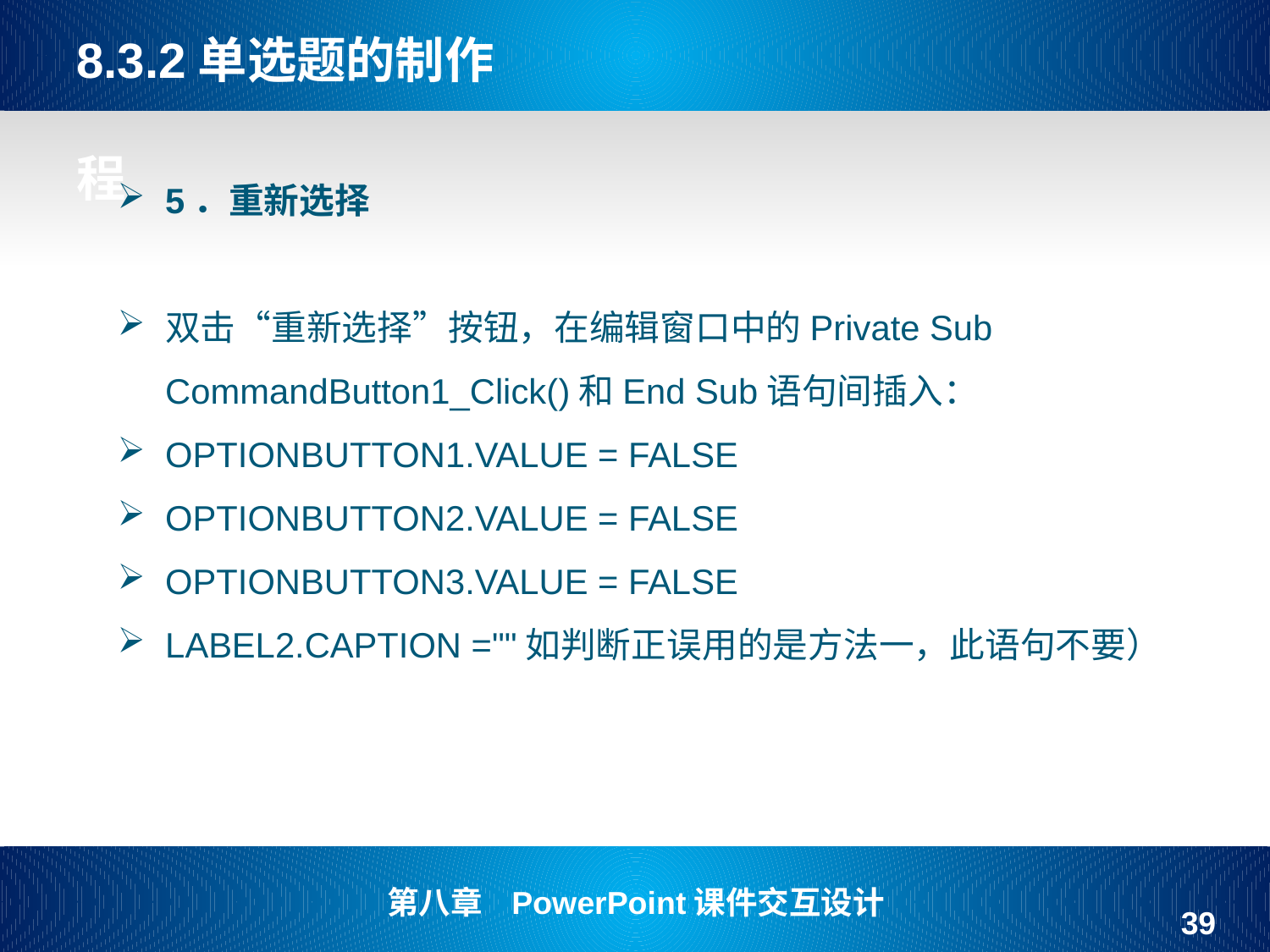

# 8.3.2单选题的制作   程

5．重新选择

双击“重新选择”按钮，在编辑窗口中的Private Sub CommandButton1_Click()和End Sub语句间插入：
OptionButton1.Value = False
OptionButton2.Value = False
OptionButton3.Value = False
Label2.Caption =""如判断正误用的是方法一，此语句不要）

39